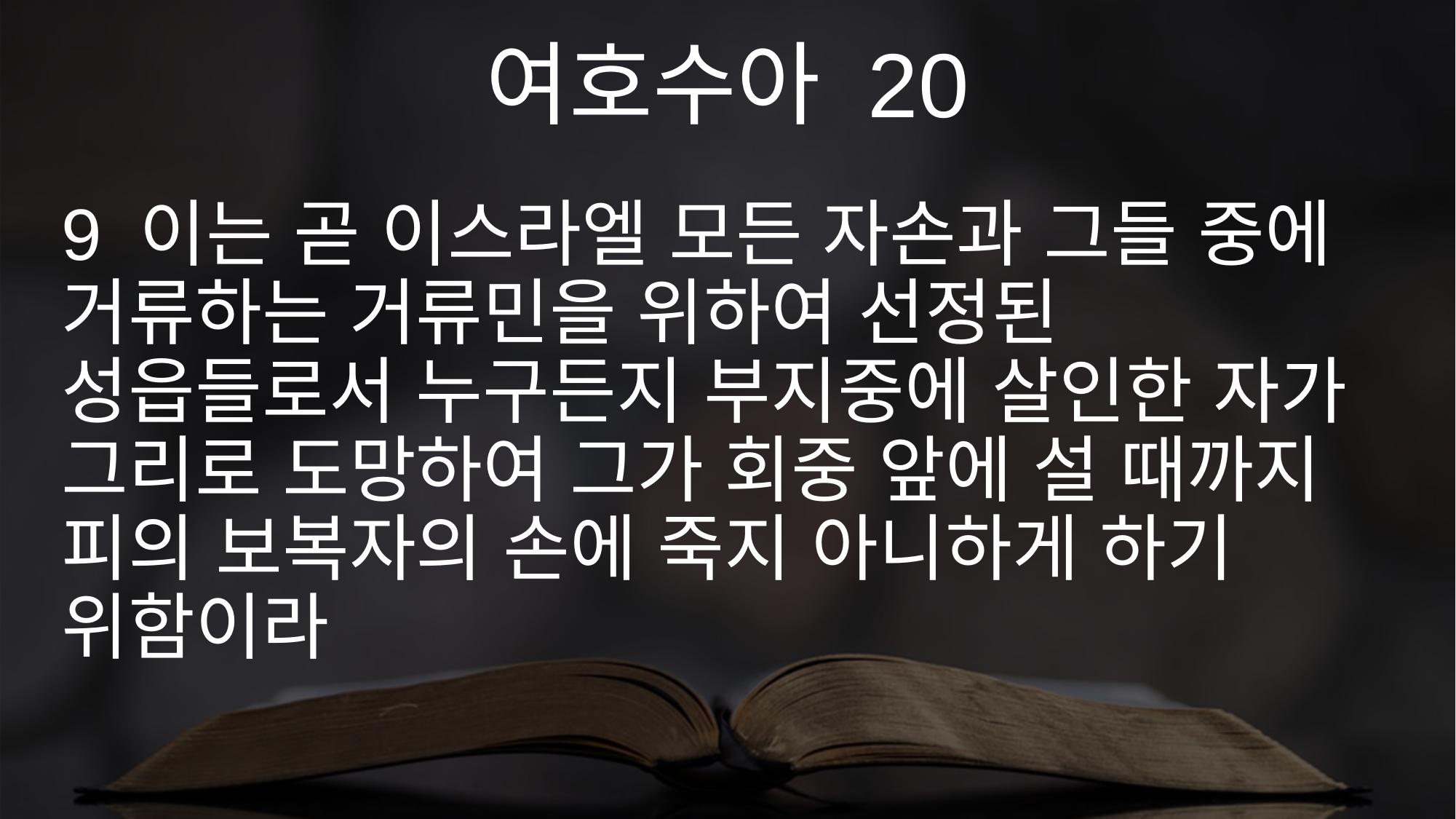

여호수아 20
9 이는 곧 이스라엘 모든 자손과 그들 중에 거류하는 거류민을 위하여 선정된 성읍들로서 누구든지 부지중에 살인한 자가 그리로 도망하여 그가 회중 앞에 설 때까지 피의 보복자의 손에 죽지 아니하게 하기 위함이라